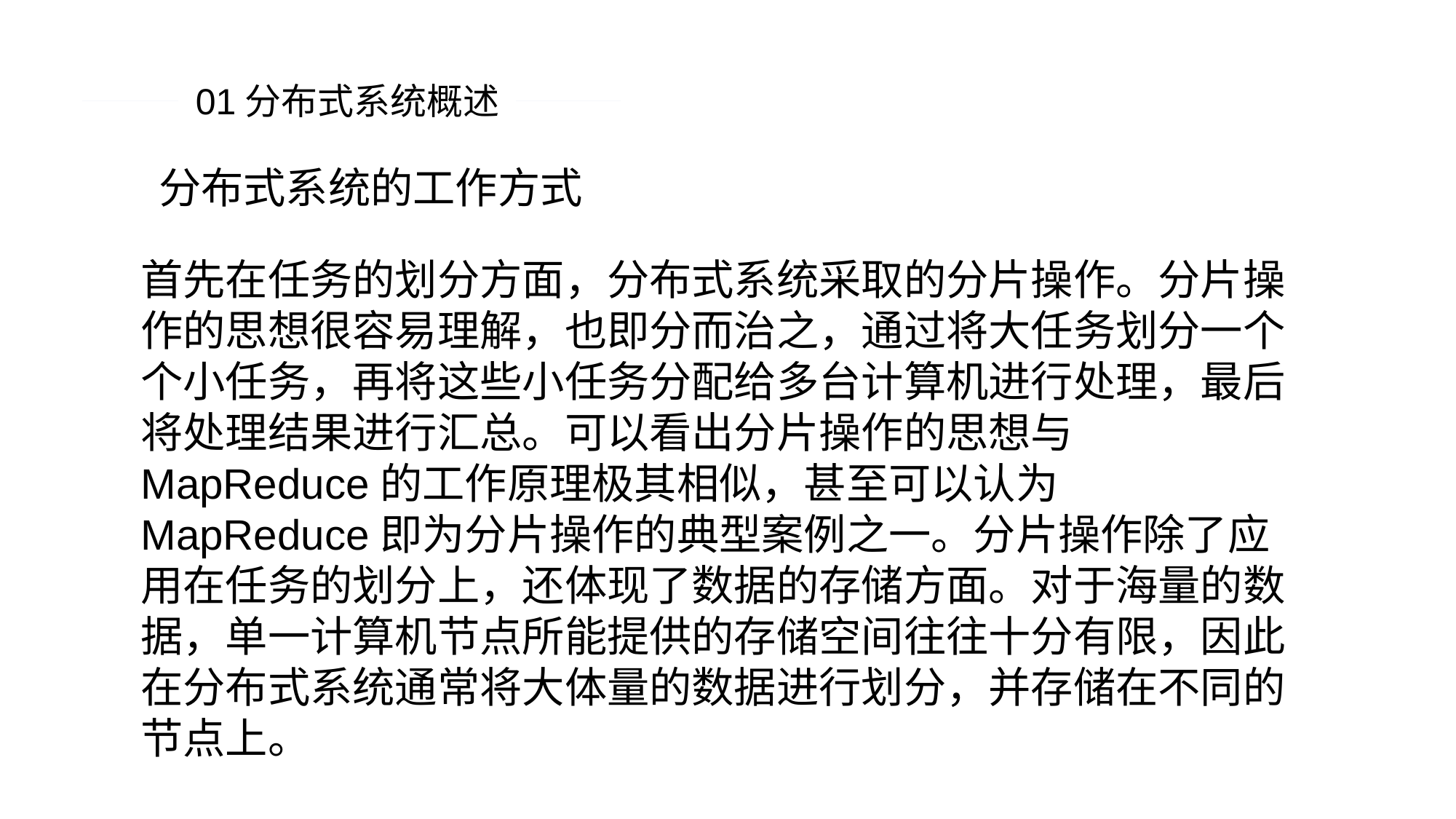

01分布式系统概述
分布式系统的工作方式
首先在任务的划分方面，分布式系统采取的分片操作。分片操作的思想很容易理解，也即分而治之，通过将大任务划分一个个小任务，再将这些小任务分配给多台计算机进行处理，最后将处理结果进行汇总。可以看出分片操作的思想与MapReduce的工作原理极其相似，甚至可以认为MapReduce即为分片操作的典型案例之一。分片操作除了应用在任务的划分上，还体现了数据的存储方面。对于海量的数据，单一计算机节点所能提供的存储空间往往十分有限，因此在分布式系统通常将大体量的数据进行划分，并存储在不同的节点上。